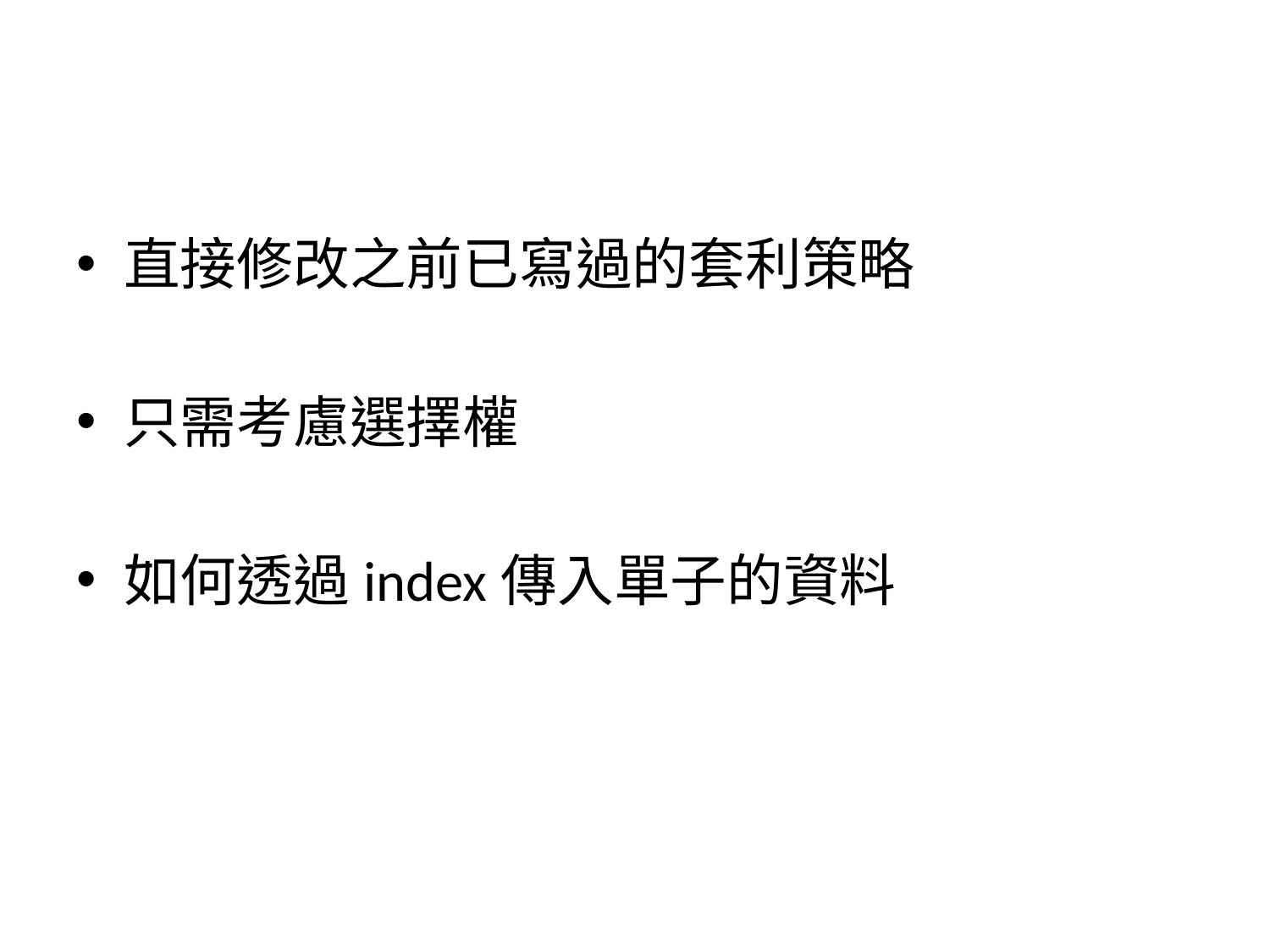

#
直接修改之前已寫過的套利策略

只需考慮選擇權

如何透過index傳入單子的資料